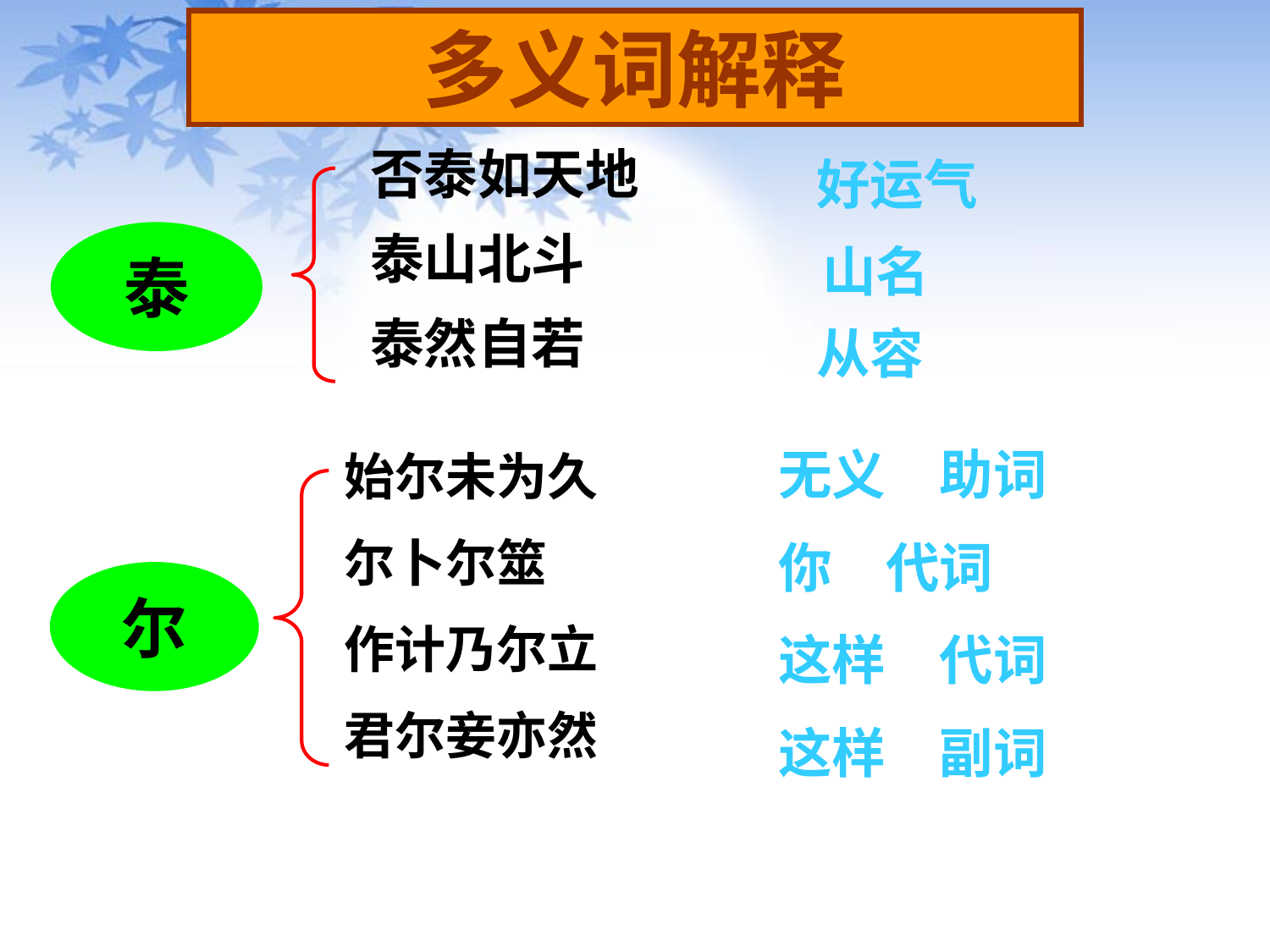

多义词解释
否泰如天地
泰山北斗
泰然自若
好运气

泰
山名
从容
无义　助词
始尔未为久
尔卜尔筮
作计乃尔立
君尔妾亦然

你　代词
尔
这样　代词
这样　副词